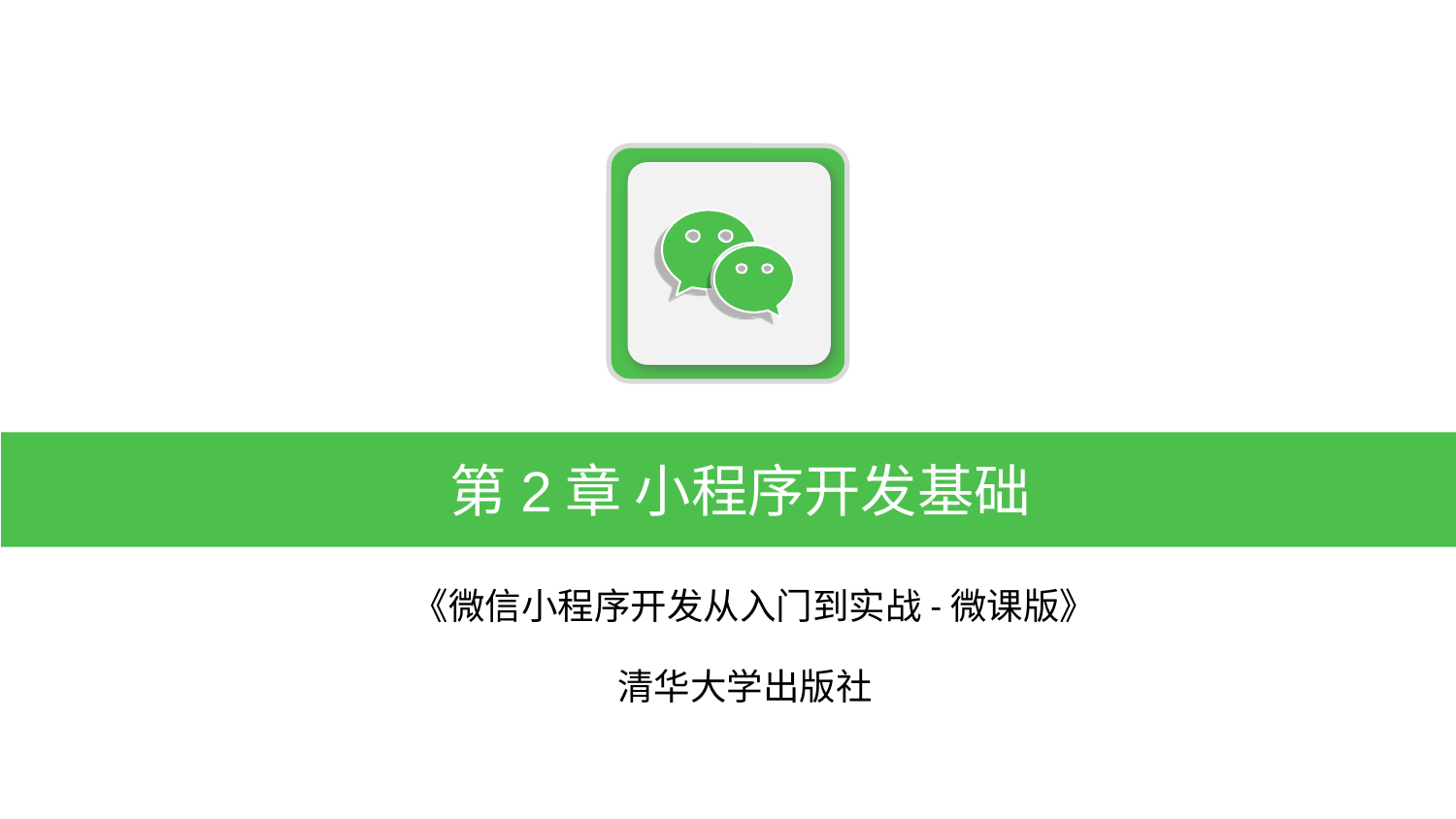

第2章 小程序开发基础
《微信小程序开发从入门到实战-微课版》

清华大学出版社